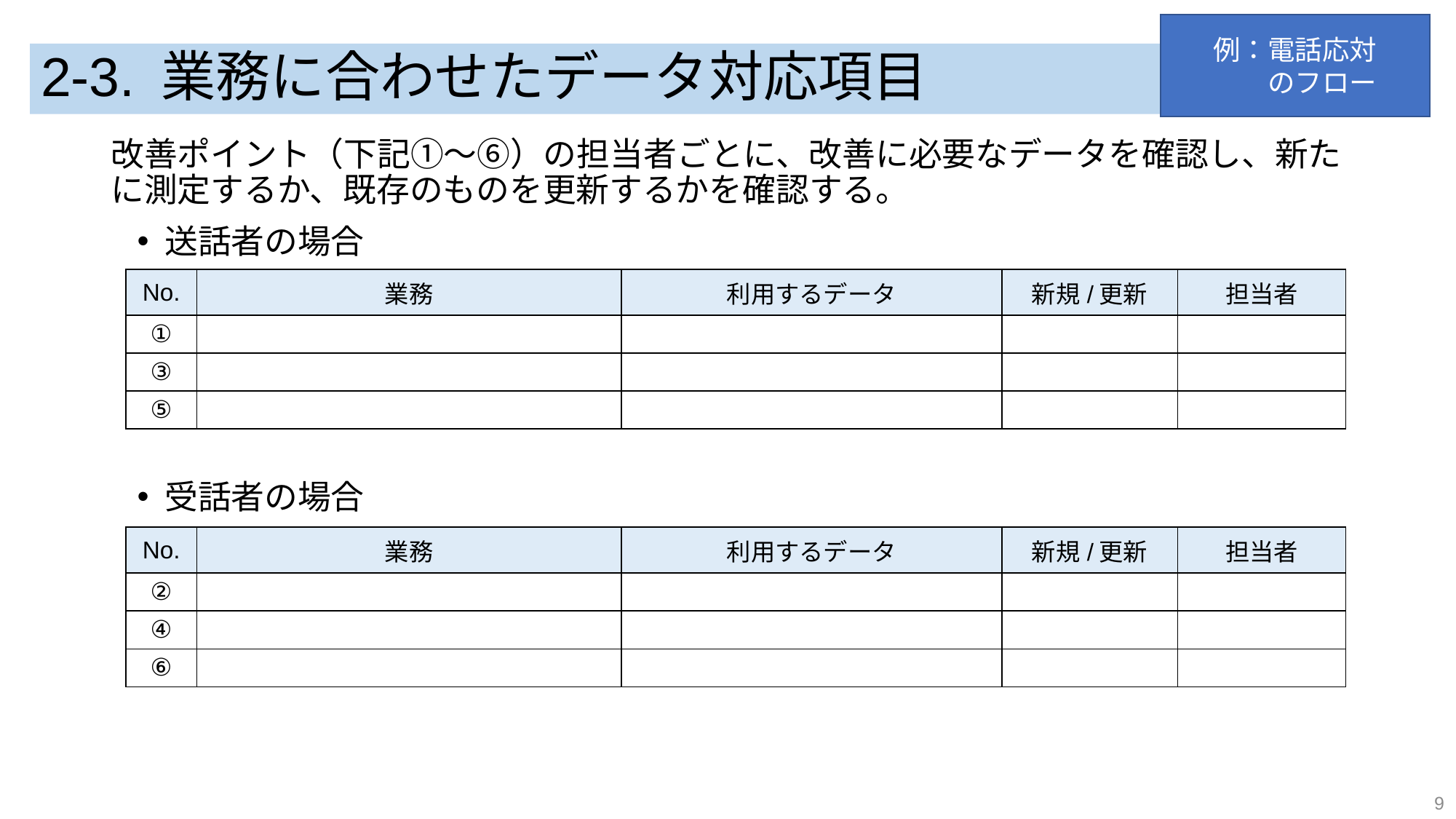

例：電話応対
　　のフロー
# 2-3. 業務に合わせたデータ対応項目
改善ポイント（下記①～⑥）の担当者ごとに、改善に必要なデータを確認し、新たに測定するか、既存のものを更新するかを確認する。
送話者の場合

受話者の場合

| No. | 業務 | 利用するデータ | 新規/更新 | 担当者 |
| --- | --- | --- | --- | --- |
| ① |  |  |  |  |
| ③ |  |  |  |  |
| ⑤ |  |  |  |  |
| No. | 業務 | 利用するデータ | 新規/更新 | 担当者 |
| --- | --- | --- | --- | --- |
| ② |  |  |  |  |
| ④ |  |  |  |  |
| ⑥ |  |  |  |  |
9